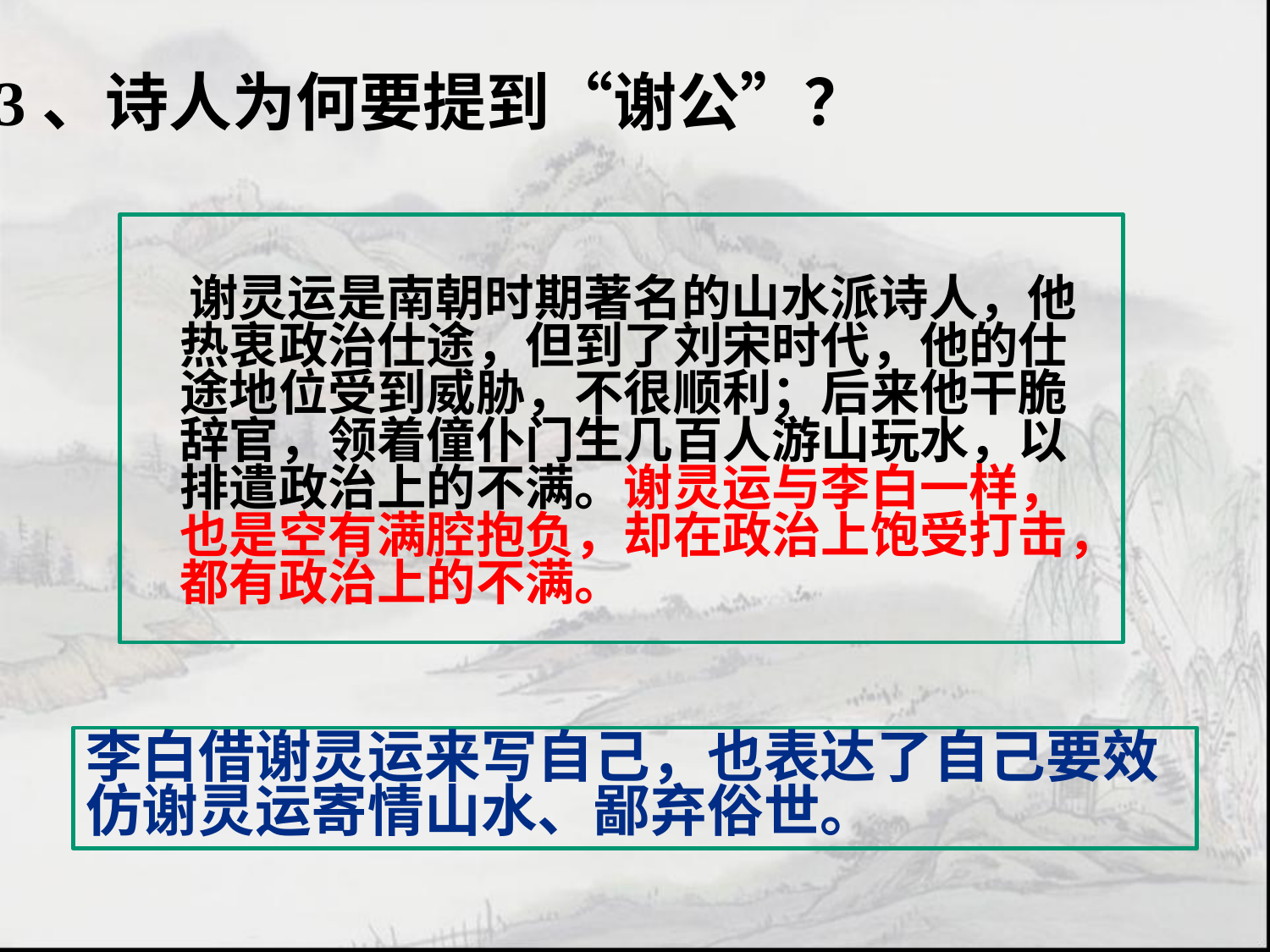

3、诗人为何要提到“谢公”？

    谢灵运是南朝时期著名的山水派诗人，他  热衷政治仕途，但到了刘宋时代，他的仕途地位受到威胁，不很顺利；后来他干脆辞官，领着僮仆门生几百人游山玩水，以排遣政治上的不满。谢灵运与李白一样，也是空有满腔抱负，却在政治上饱受打击，都有政治上的不满。
李白借谢灵运来写自己，也表达了自己要效仿谢灵运寄情山水、鄙弃俗世。